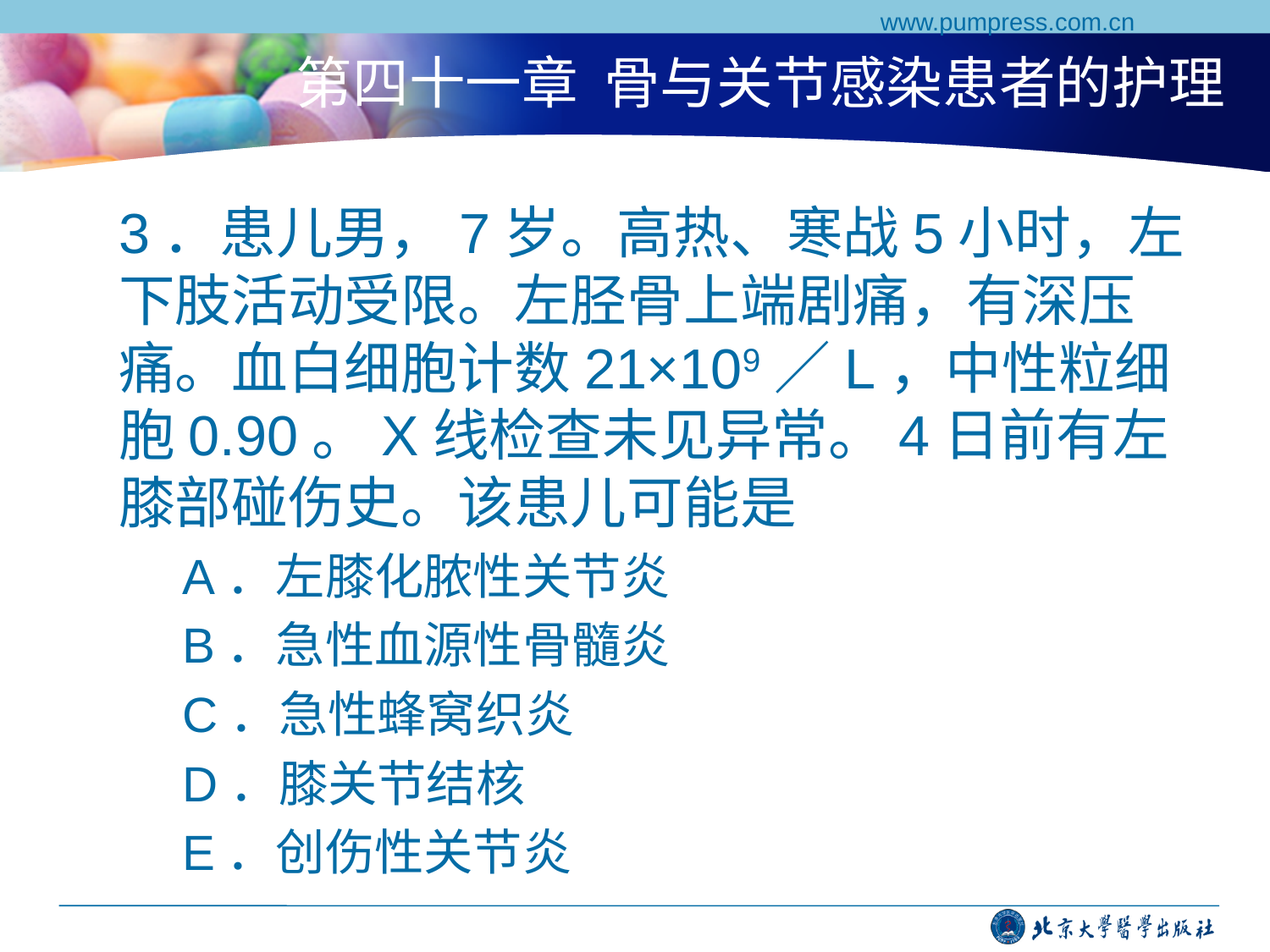

www.pumpress.com.cn
# 第四十一章  骨与关节感染患者的护理
3．患儿男，7岁。高热、寒战5小时，左下肢活动受限。左胫骨上端剧痛，有深压痛。血白细胞计数21×109／L，中性粒细胞0.90。X线检查未见异常。4日前有左膝部碰伤史。该患儿可能是
A．左膝化脓性关节炎
B．急性血源性骨髓炎
C．急性蜂窝织炎
D．膝关节结核
E．创伤性关节炎